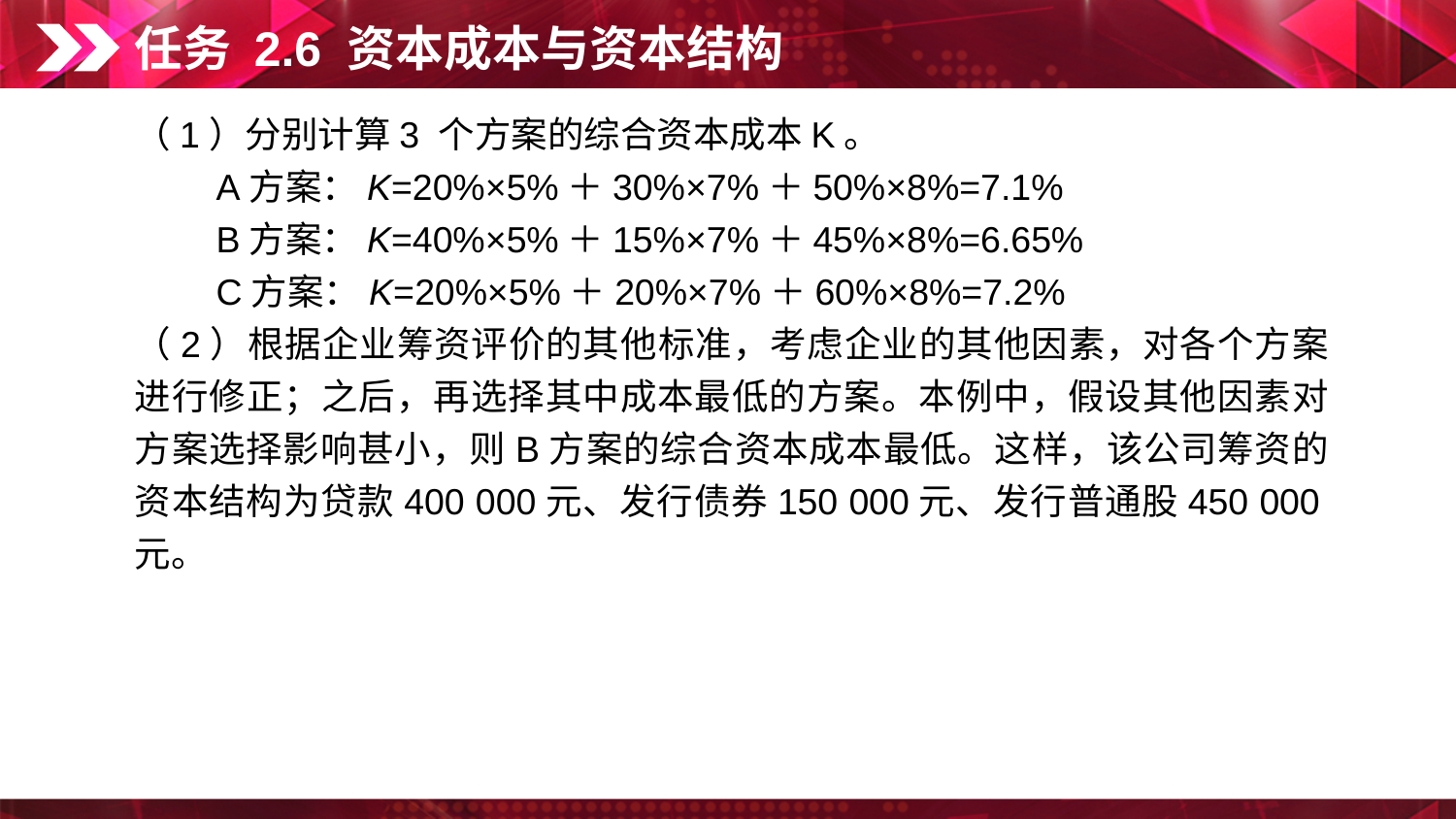

任务 2.6 资本成本与资本结构

（1）分别计算3 个方案的综合资本成本K。
　　A方案：K=20%×5%＋30%×7%＋50%×8%=7.1%
　　B方案：K=40%×5%＋15%×7%＋45%×8%=6.65%
　　C方案：K=20%×5%＋20%×7%＋60%×8%=7.2%
（2）根据企业筹资评价的其他标准，考虑企业的其他因素，对各个方案进行修正；之后，再选择其中成本最低的方案。本例中，假设其他因素对方案选择影响甚小，则B方案的综合资本成本最低。这样，该公司筹资的资本结构为贷款400 000元、发行债券150 000元、发行普通股450 000元。